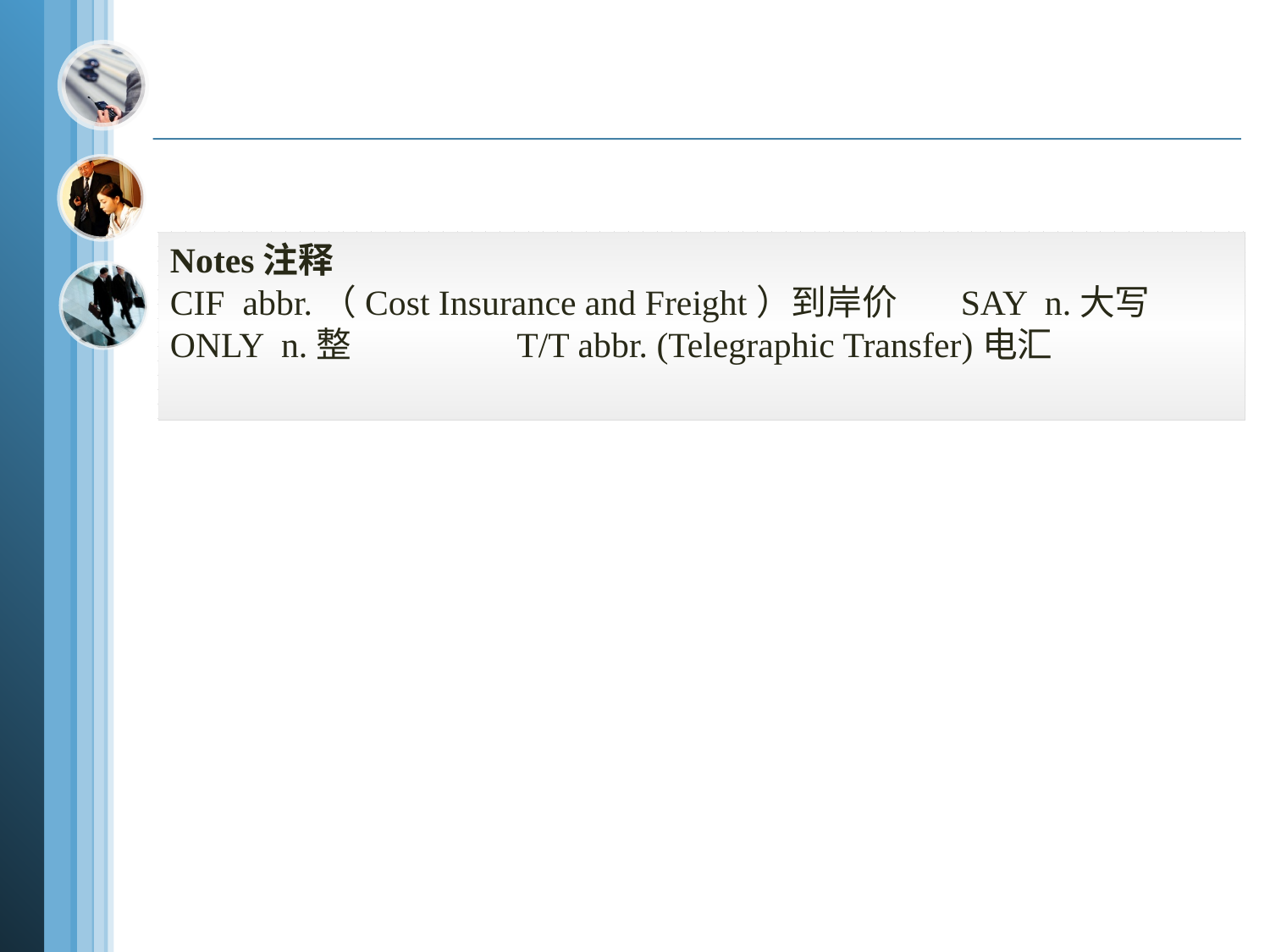

Notes注释
CIF  abbr.（Cost Insurance and Freight）到岸价       SAY  n.大写
ONLY  n.整                    T/T abbr. (Telegraphic Transfer)电汇